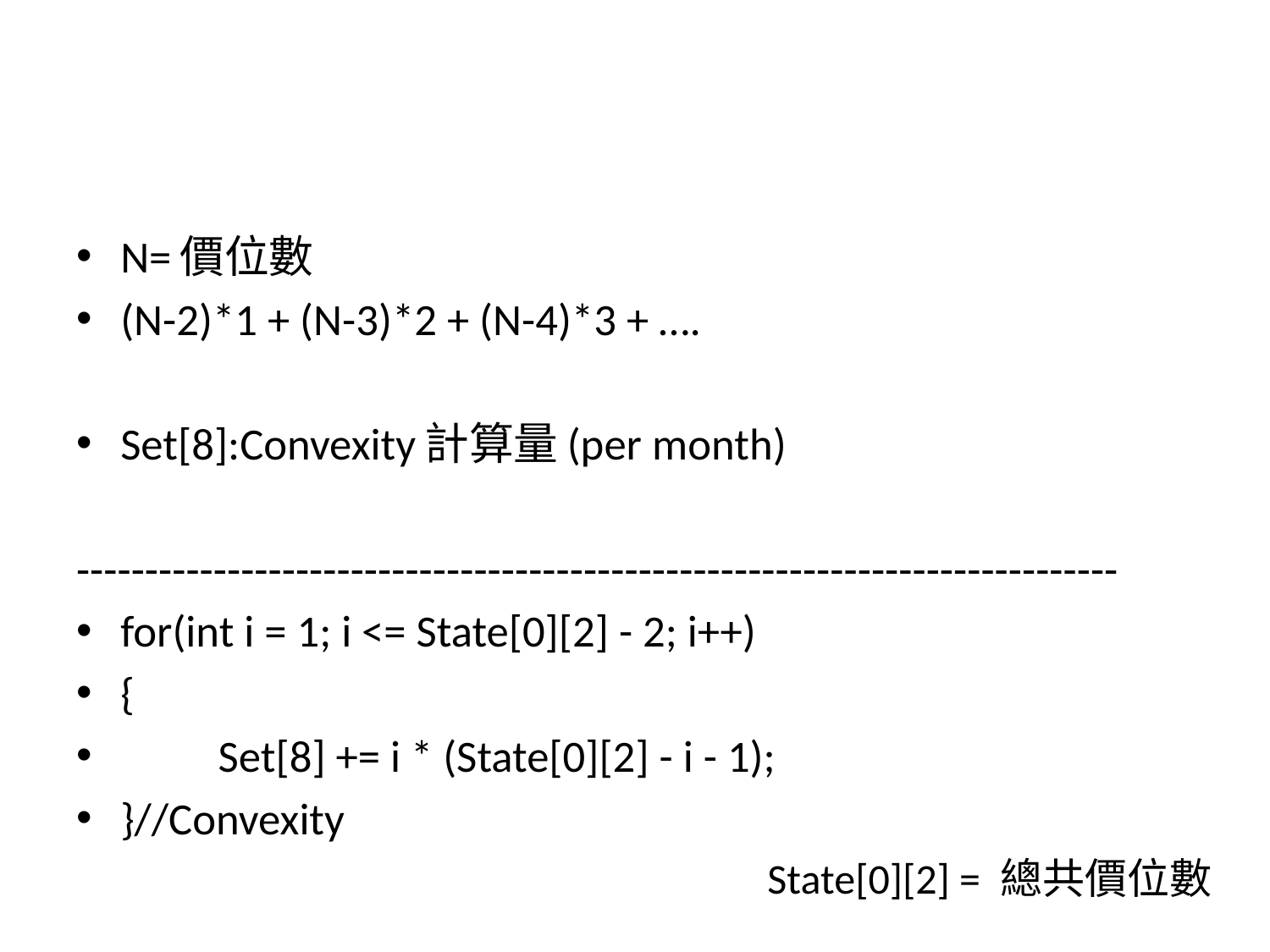

#
N=價位數
(N-2)*1 + (N-3)*2 + (N-4)*3 + ….

Set[8]:Convexity計算量(per month)

----------------------------------------------------------------------------
for(int i = 1; i <= State[0][2] - 2; i++)
{
　　Set[8] += i * (State[0][2] - i - 1);
}//Convexity

State[0][2] = 總共價位數